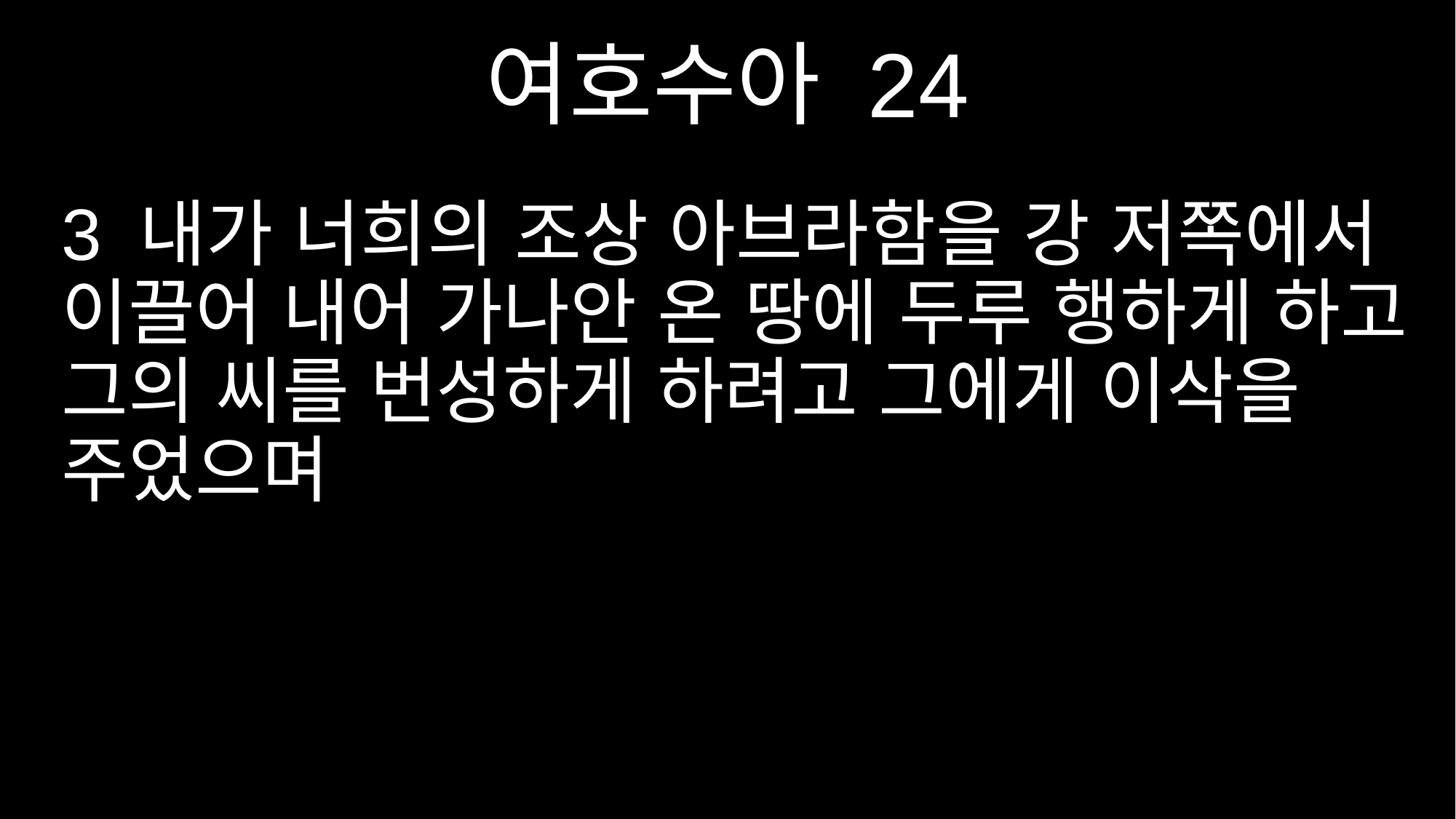

여호수아 24
3 내가 너희의 조상 아브라함을 강 저쪽에서 이끌어 내어 가나안 온 땅에 두루 행하게 하고 그의 씨를 번성하게 하려고 그에게 이삭을 주었으며